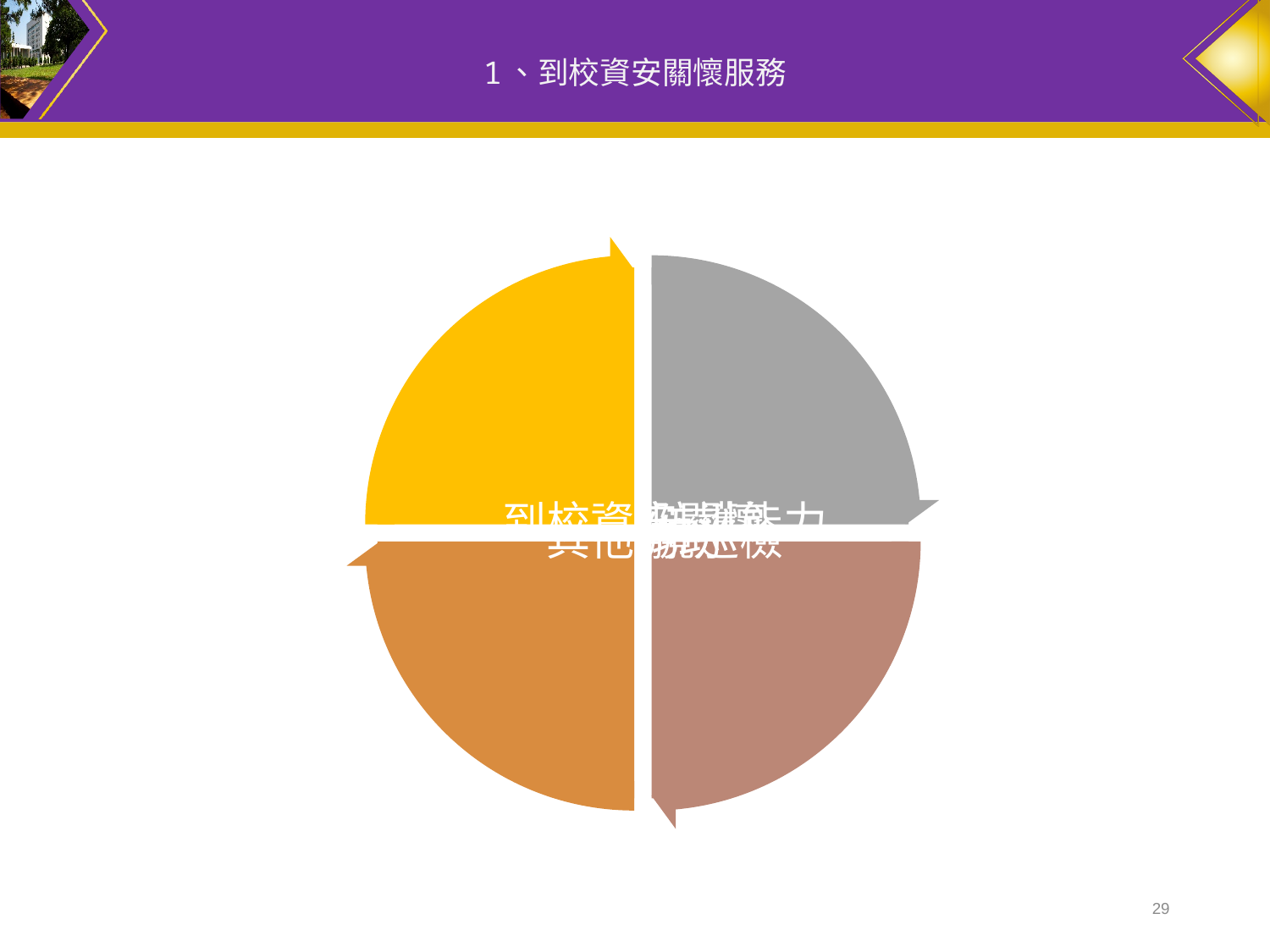

# 1、到校資安關懷服務
檢視資安防護能力
機房環境巡檢
其他協助
到校資安關懷
29